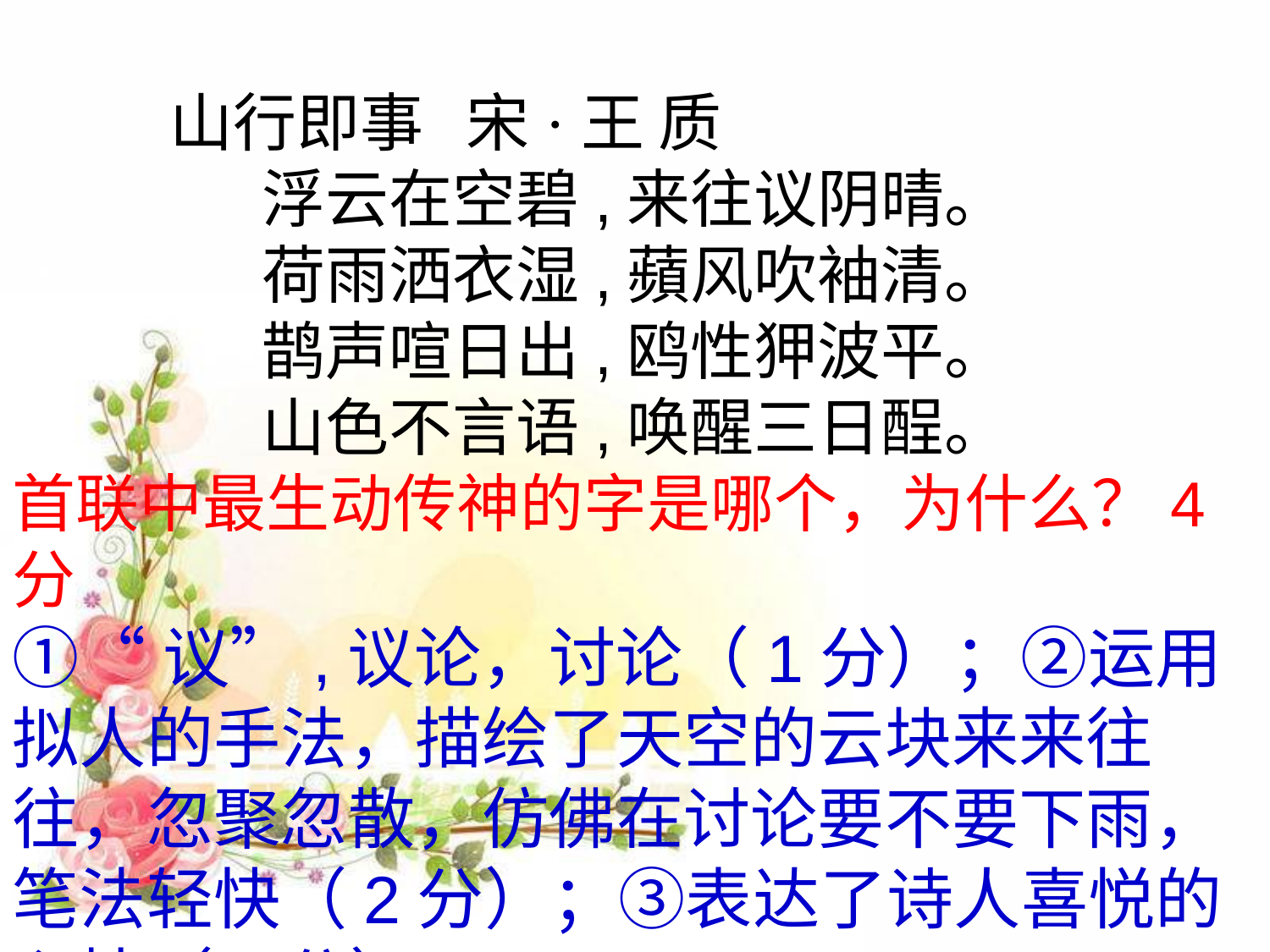

山行即事   宋·王 质
浮云在空碧,来往议阴晴。
荷雨洒衣湿,蘋风吹袖清。
鹊声喧日出,鸥性狎波平。
山色不言语,唤醒三日酲。
首联中最生动传神的字是哪个，为什么？4分
①“议”,议论，讨论（1分）；②运用拟人的手法，描绘了天空的云块来来往往，忽聚忽散，仿佛在讨论要不要下雨，笔法轻快（2分）；③表达了诗人喜悦的心情（1分）。